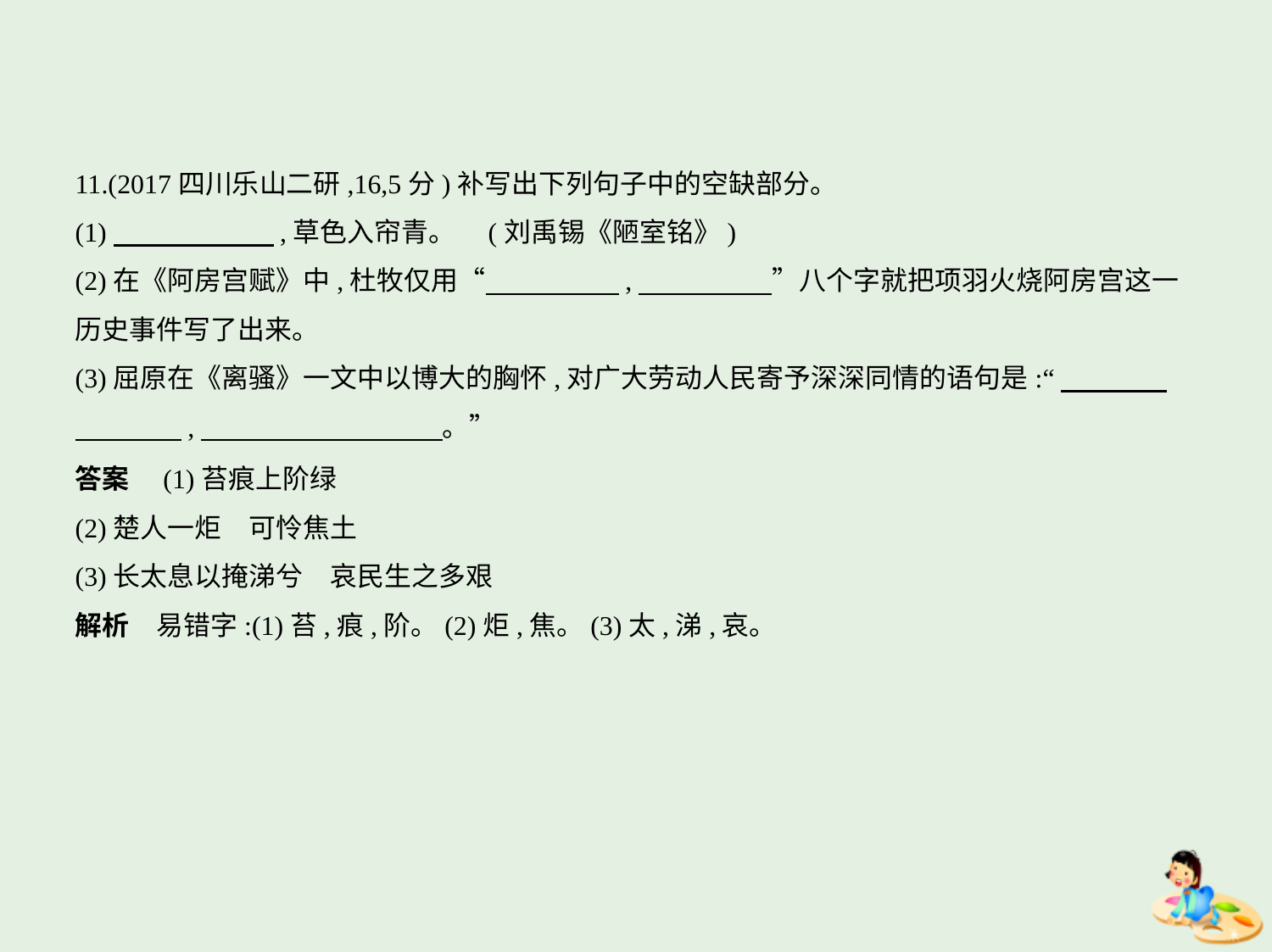

11.(2017四川乐山二研,16,5分)补写出下列句子中的空缺部分。
(1)　　　　　    ,草色入帘青。 (刘禹锡《陋室铭》)
(2)在《阿房宫赋》中,杜牧仅用“　　　　    ,　　　　    ”八个字就把项羽火烧阿房宫这一
历史事件写了出来。
(3)屈原在《离骚》一文中以博大的胸怀,对广大劳动人民寄予深深同情的语句是:“　　　    
　　　    ,　　　　　　　　    。”
答案　(1)苔痕上阶绿
(2)楚人一炬　可怜焦土
(3)长太息以掩涕兮　哀民生之多艰
解析　易错字:(1)苔,痕,阶。(2)炬,焦。(3)太,涕,哀。